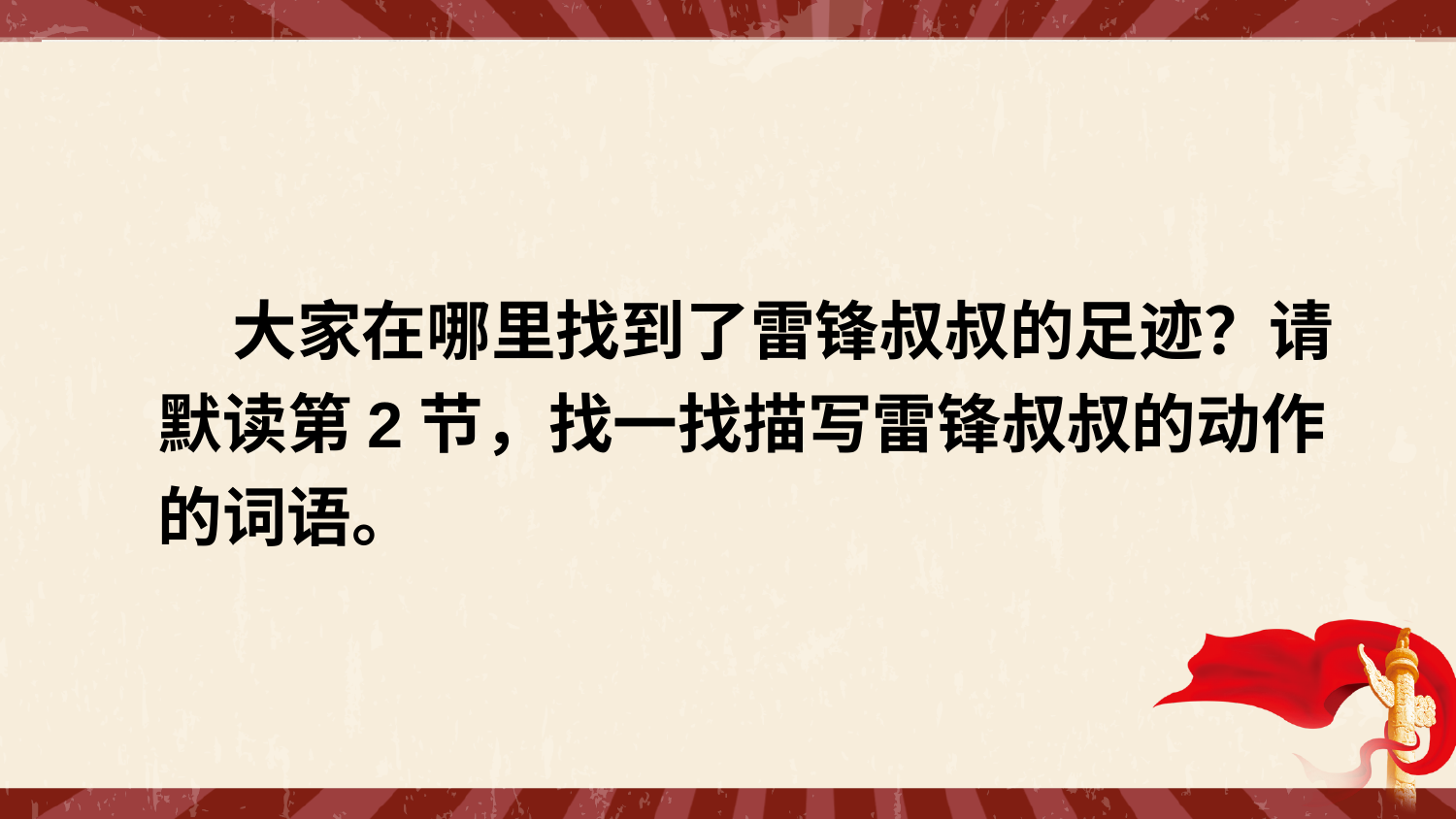

大家在哪里找到了雷锋叔叔的足迹？请默读第2节，找一找描写雷锋叔叔的动作的词语。